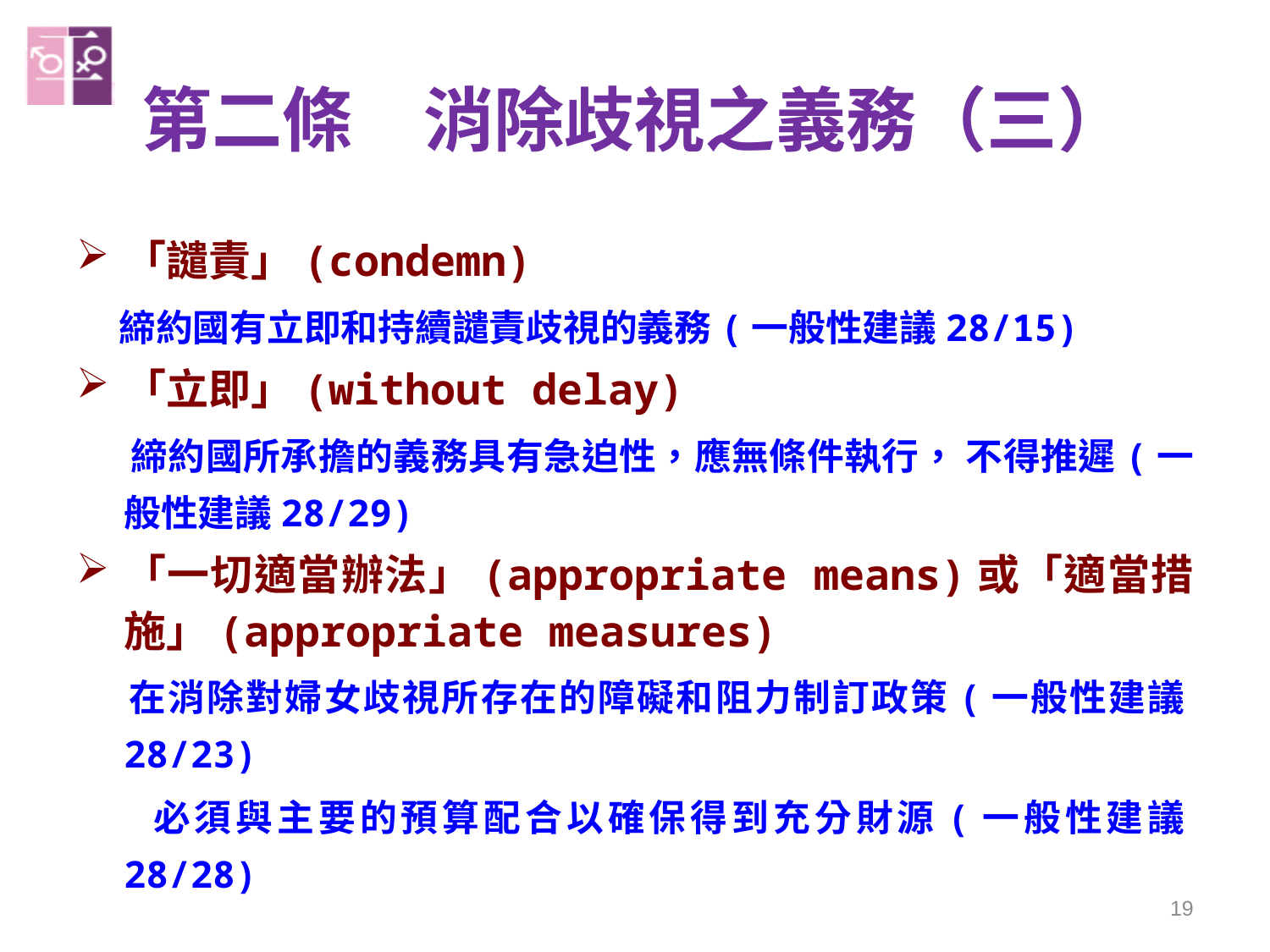

# 第二條　消除歧視之義務（三）
「譴責」(condemn)
    締約國有立即和持續譴責歧視的義務(一般性建議28/15)
「立即」(without delay)
     締約國所承擔的義務具有急迫性，應無條件執行， 不得推遲(一般性建議28/29)
「一切適當辦法」(appropriate means)或「適當措施」(appropriate measures)
    在消除對婦女歧視所存在的障礙和阻力制訂政策(一般性建議28/23)
     必須與主要的預算配合以確保得到充分財源(一般性建議28/28)

19